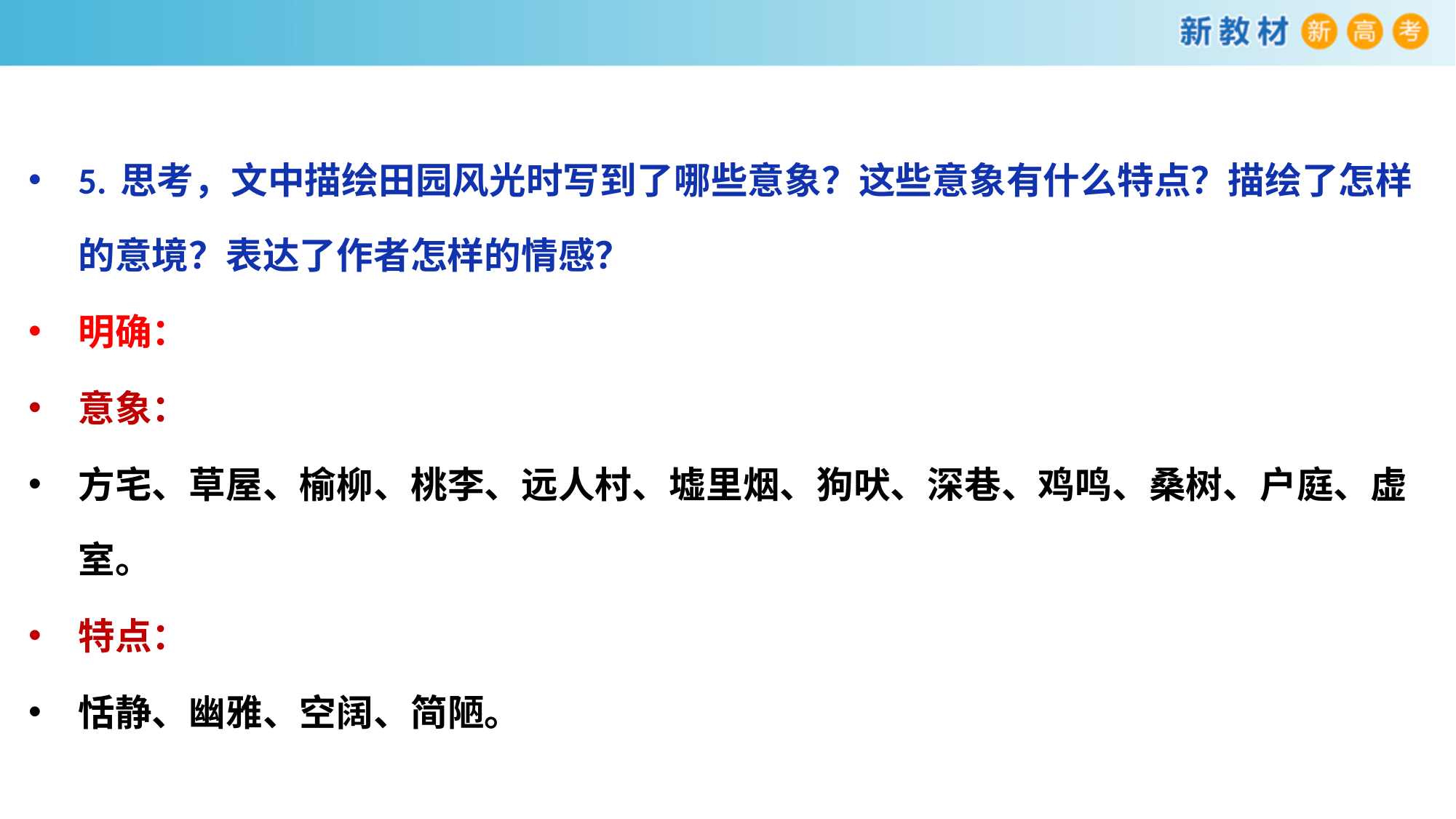

5. 思考，文中描绘田园风光时写到了哪些意象？这些意象有什么特点？描绘了怎样的意境？表达了作者怎样的情感？
明确：
意象：
方宅、草屋、榆柳、桃李、远人村、墟里烟、狗吠、深巷、鸡鸣、桑树、户庭、虚室。
特点：
恬静、幽雅、空阔、简陋。